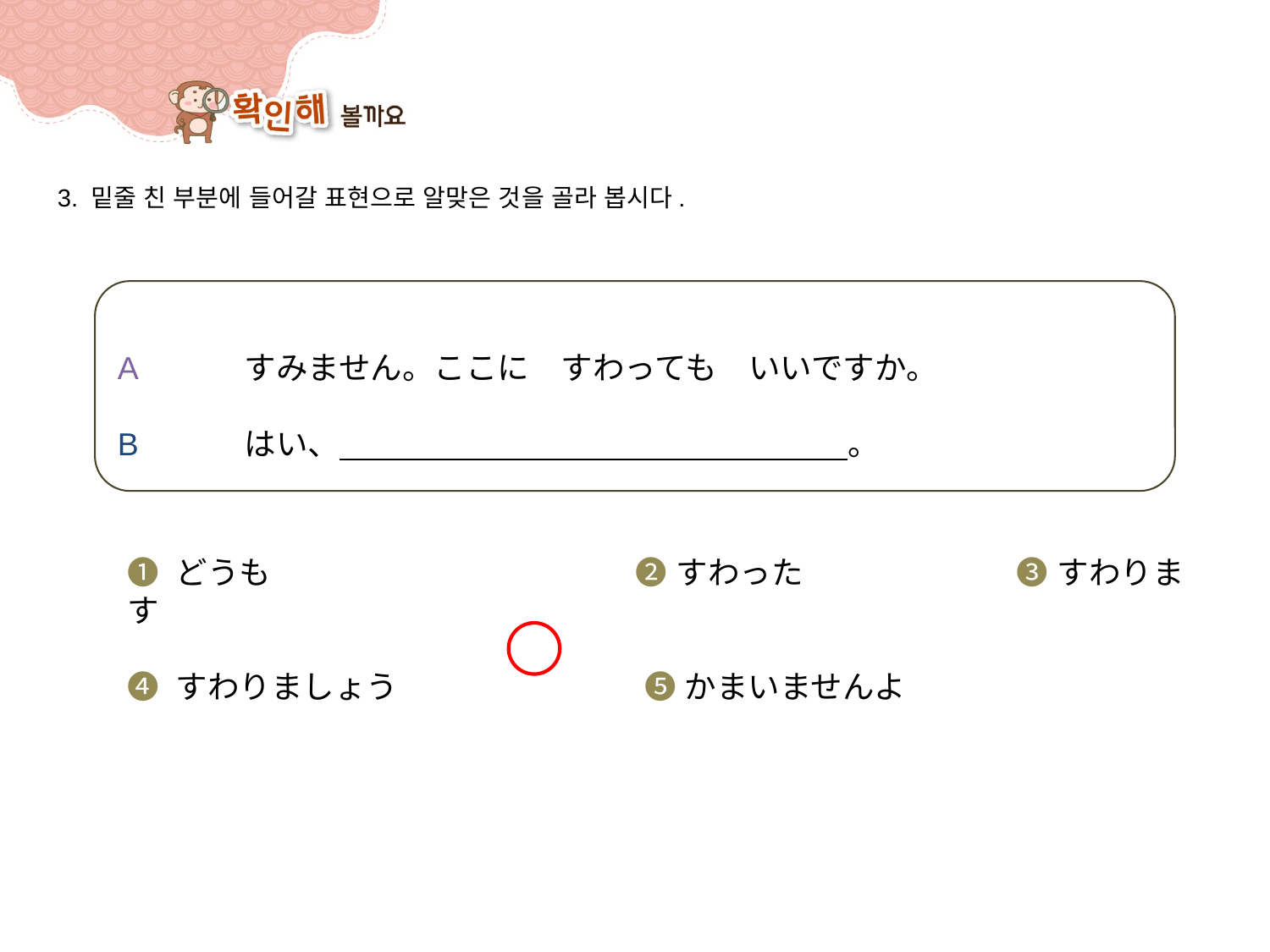

3. 밑줄 친 부분에 들어갈 표현으로 알맞은 것을 골라 봅시다.
A	すみません。ここに　すわっても　いいですか。ますか。
B	はい、　　　　　　　　　　　　　　　　。が　いいです。
➊ どうも			➋ すわった		➌ すわります

➍ すわりましょう		 ➎ かまいませんよ